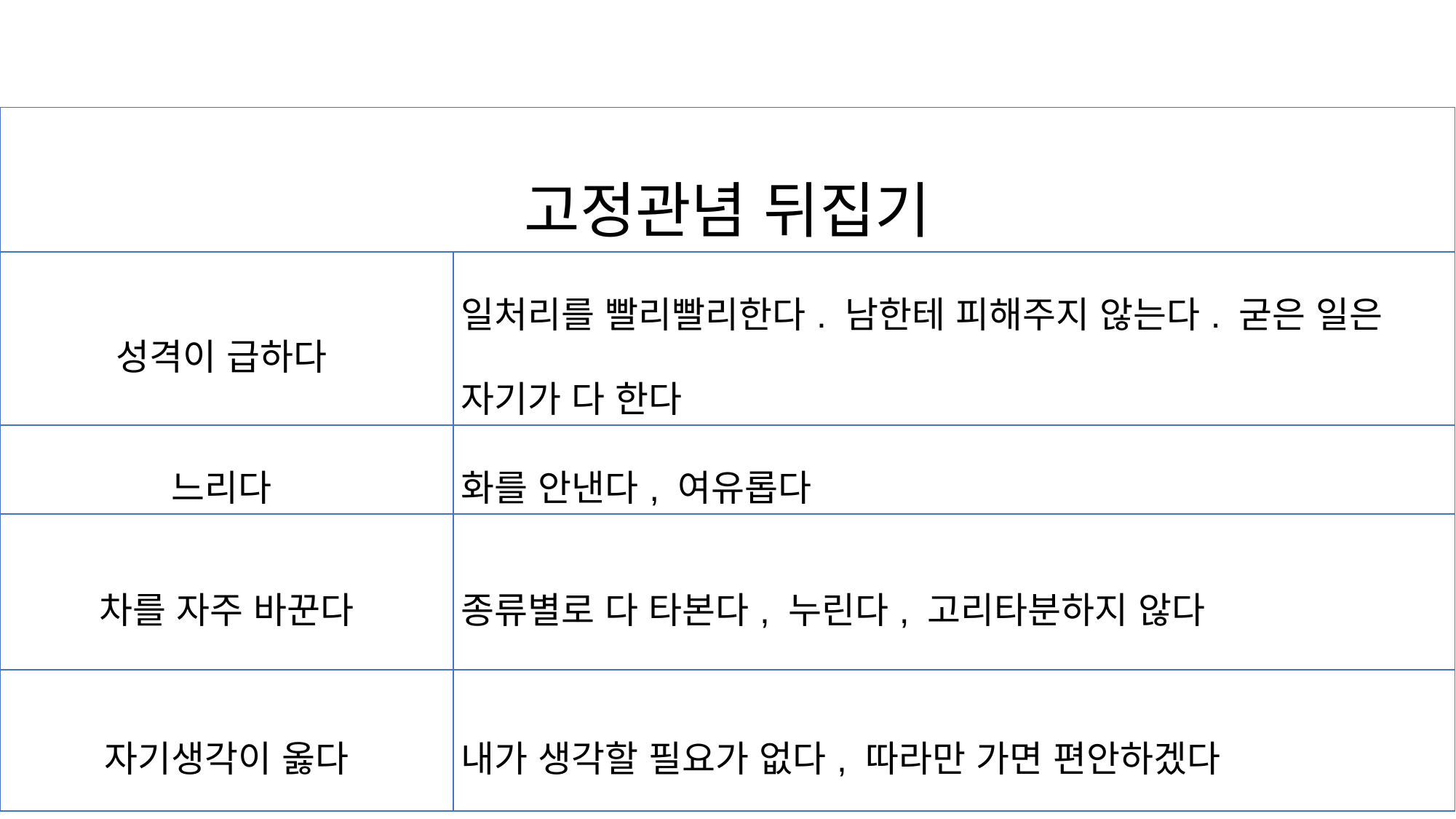

| 고정관념 뒤집기 |  |
| --- | --- |
| 성격이 급하다 | 일처리를 빨리빨리한다. 남한테 피해주지 않는다. 굳은 일은 자기가 다 한다 |
| 느리다 | 화를 안낸다, 여유롭다 |
| 차를 자주 바꾼다 | 종류별로 다 타본다, 누린다, 고리타분하지 않다 |
| 자기생각이 옳다 | 내가 생각할 필요가 없다, 따라만 가면 편안하겠다 |